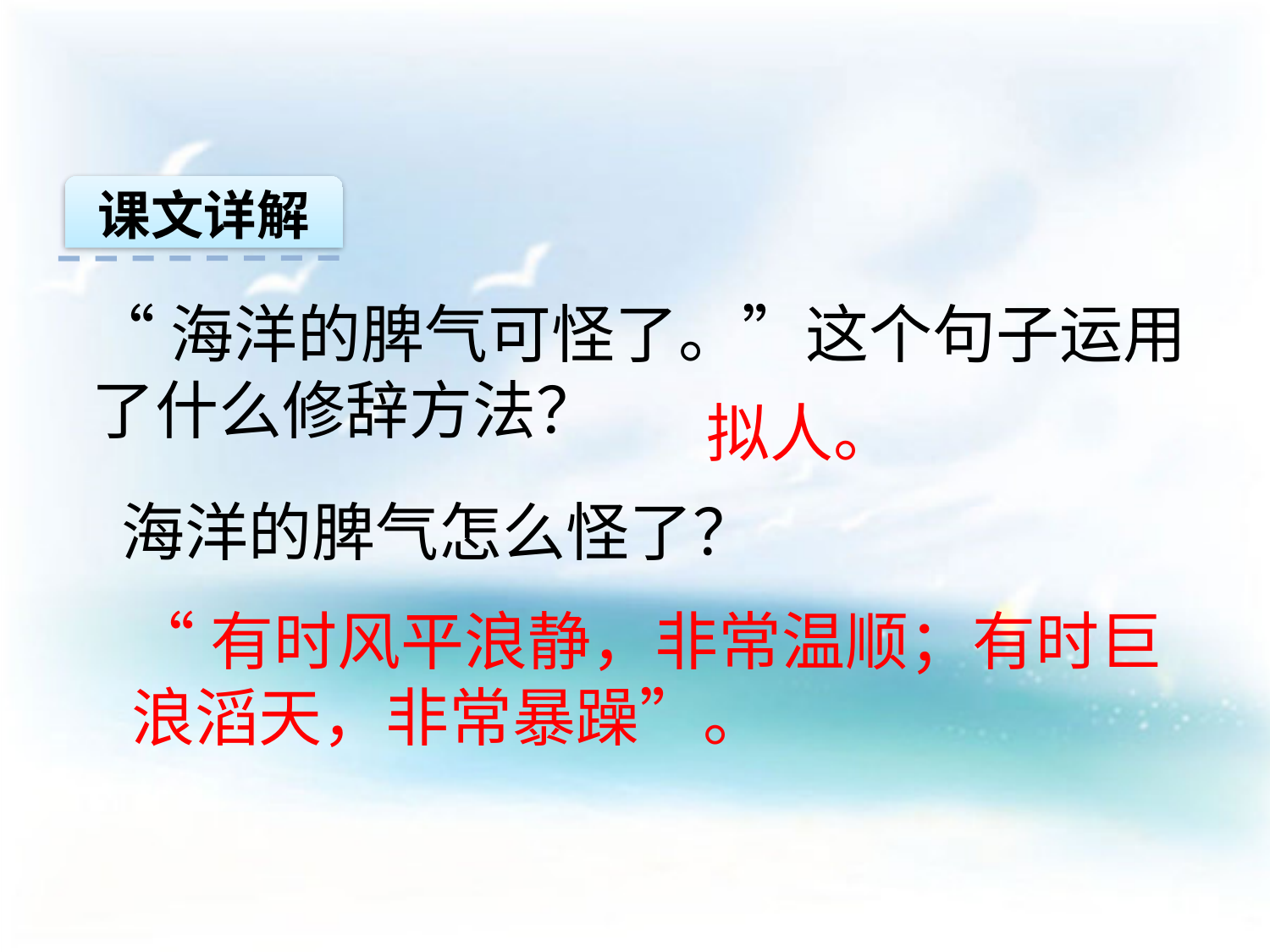

课文详解
“海洋的脾气可怪了。”这个句子运用了什么修辞方法？
拟人。
海洋的脾气怎么怪了？
“有时风平浪静，非常温顺；有时巨浪滔天，非常暴躁”。